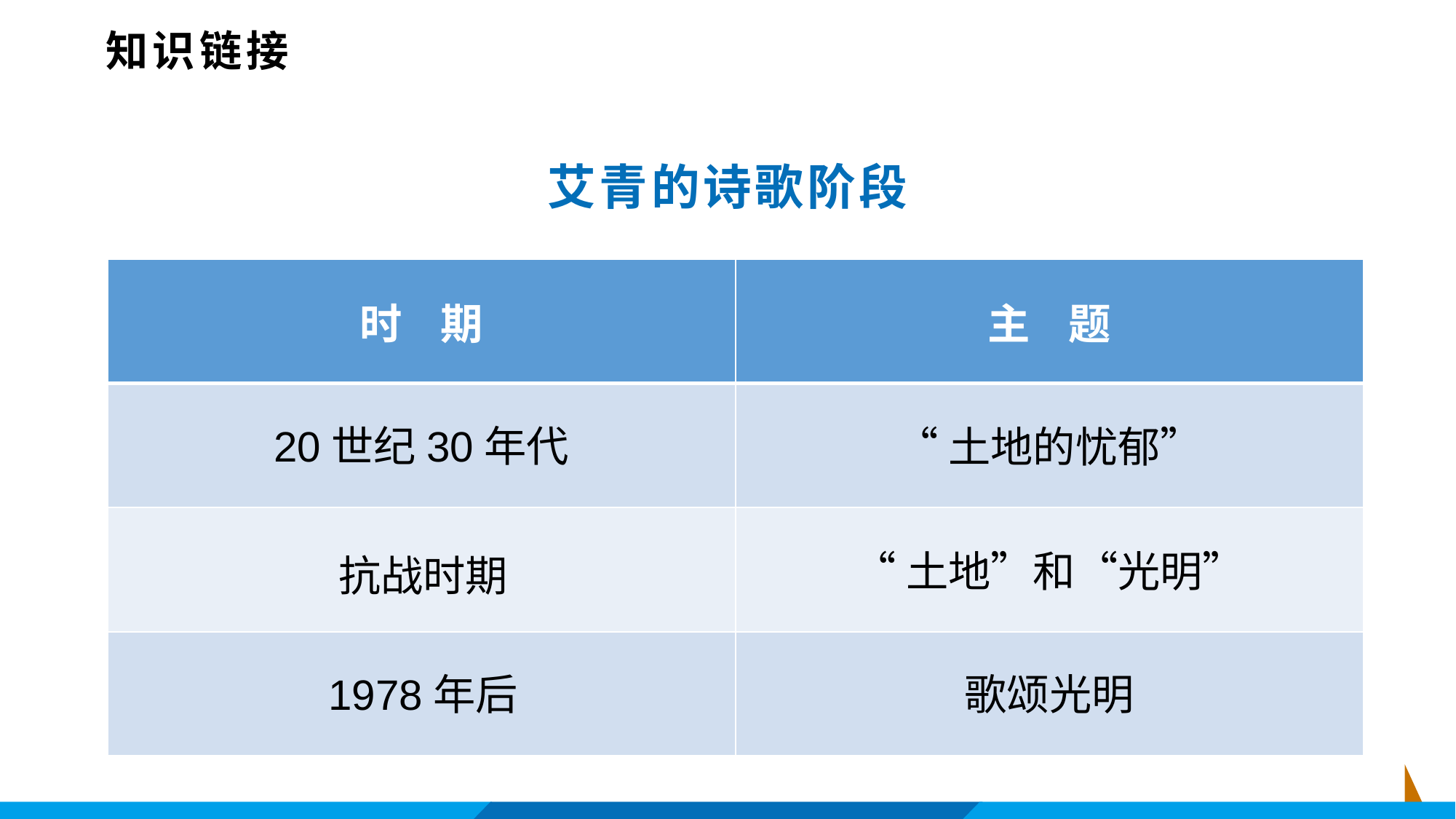

知识链接
艾青的诗歌阶段
| 时 期 | 主 题 |
| --- | --- |
|  |  |
|  |  |
|  |  |
20世纪30年代
“土地的忧郁”
“土地”和“光明”
抗战时期
1978年后
歌颂光明